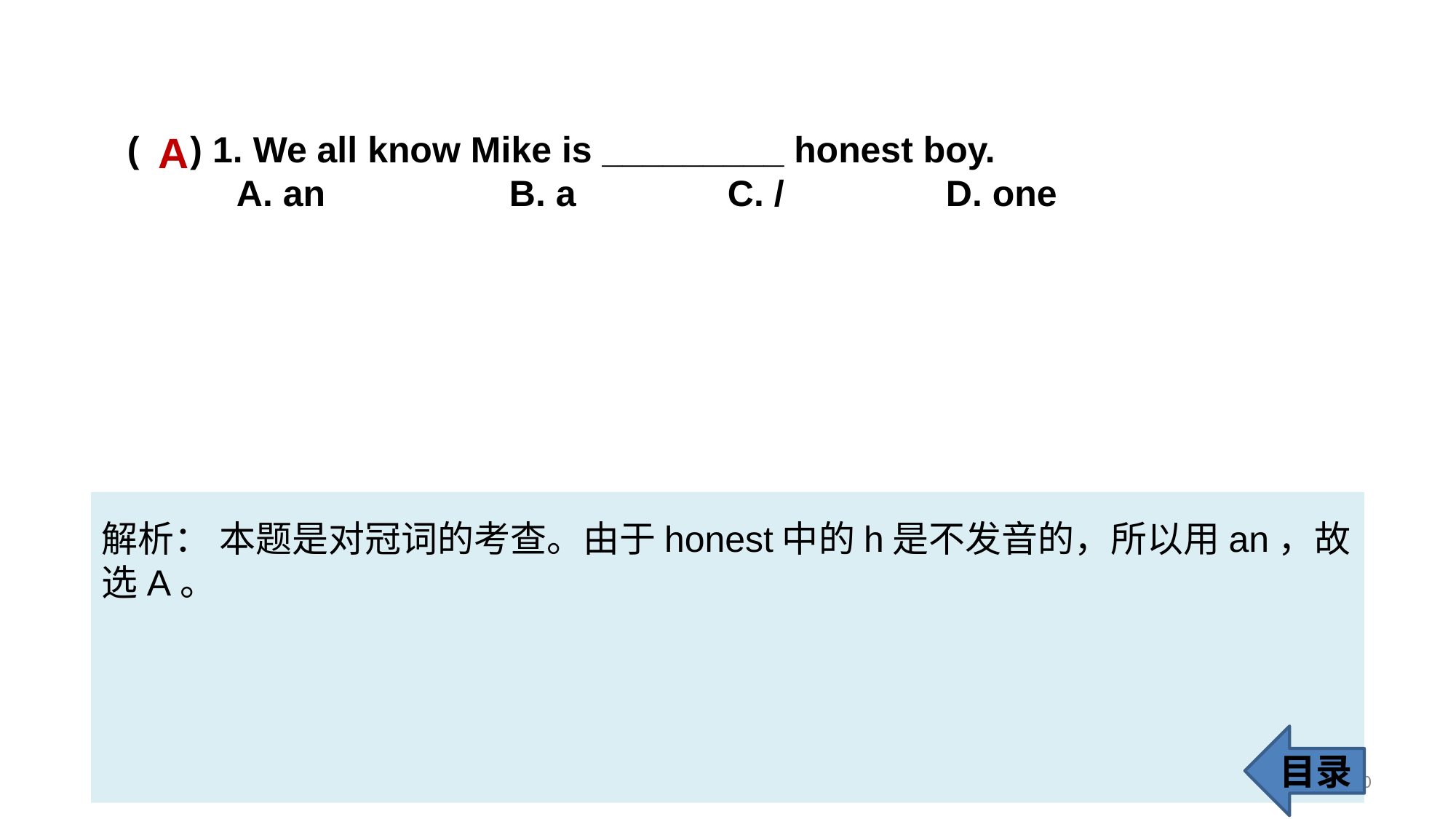

A
(     ) 1. We all know Mike is _________ honest boy.
A. an 		B. a 		C. / 		D. one

解析： 本题是对冠词的考查。由于honest中的h是不发音的，所以用an，故
选A。
目录
60